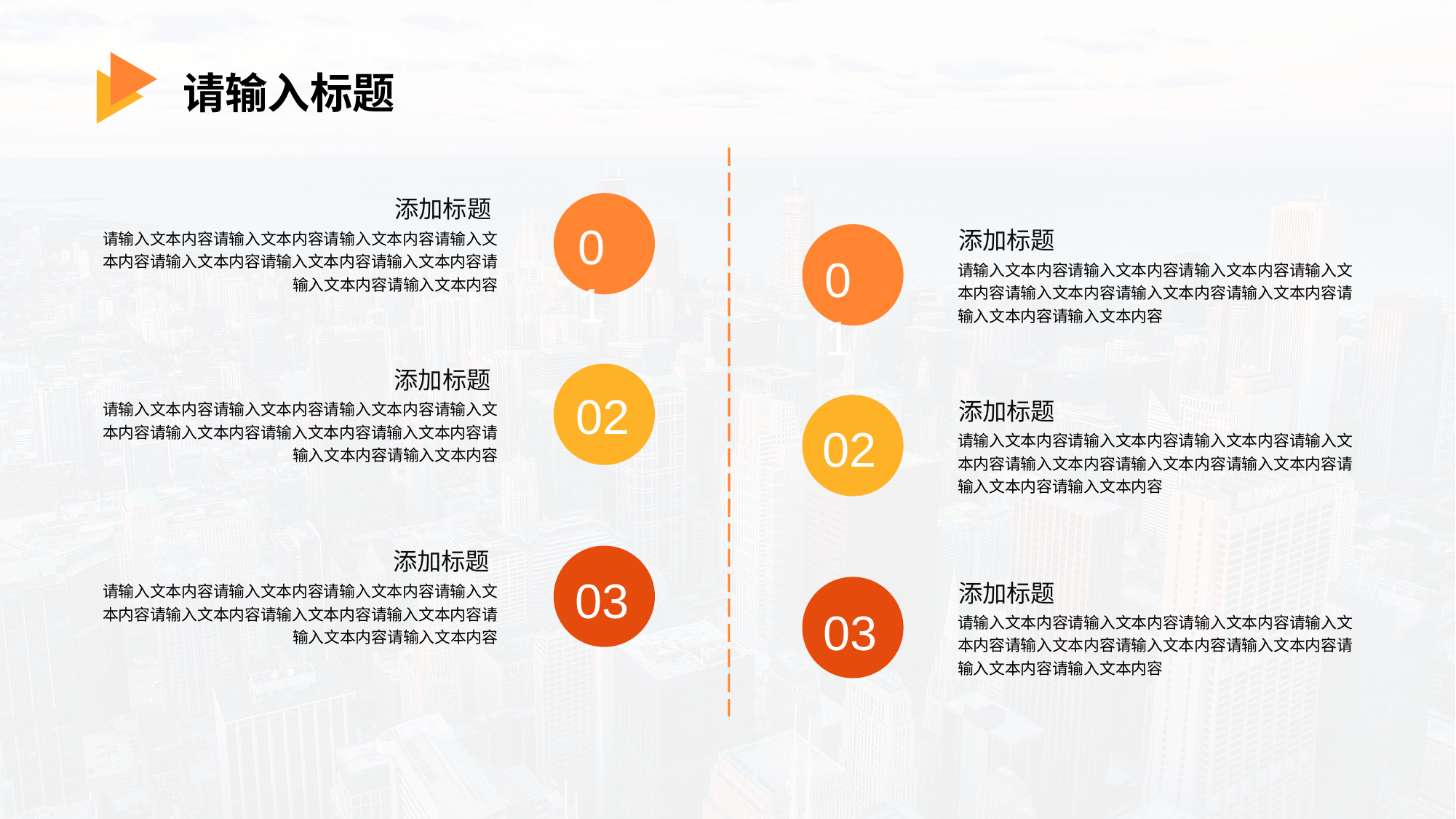

请输入标题
添加标题

添加标题
01
请输入文本内容请输入文本内容请输入文本内容请输入文本内容请输入文本内容请输入文本内容请输入文本内容请输入文本内容请输入文本内容

01
请输入文本内容请输入文本内容请输入文本内容请输入文本内容请输入文本内容请输入文本内容请输入文本内容请输入文本内容请输入文本内容
添加标题

添加标题
02
请输入文本内容请输入文本内容请输入文本内容请输入文本内容请输入文本内容请输入文本内容请输入文本内容请输入文本内容请输入文本内容

02
请输入文本内容请输入文本内容请输入文本内容请输入文本内容请输入文本内容请输入文本内容请输入文本内容请输入文本内容请输入文本内容
添加标题

添加标题
03
请输入文本内容请输入文本内容请输入文本内容请输入文本内容请输入文本内容请输入文本内容请输入文本内容请输入文本内容请输入文本内容

03
请输入文本内容请输入文本内容请输入文本内容请输入文本内容请输入文本内容请输入文本内容请输入文本内容请输入文本内容请输入文本内容